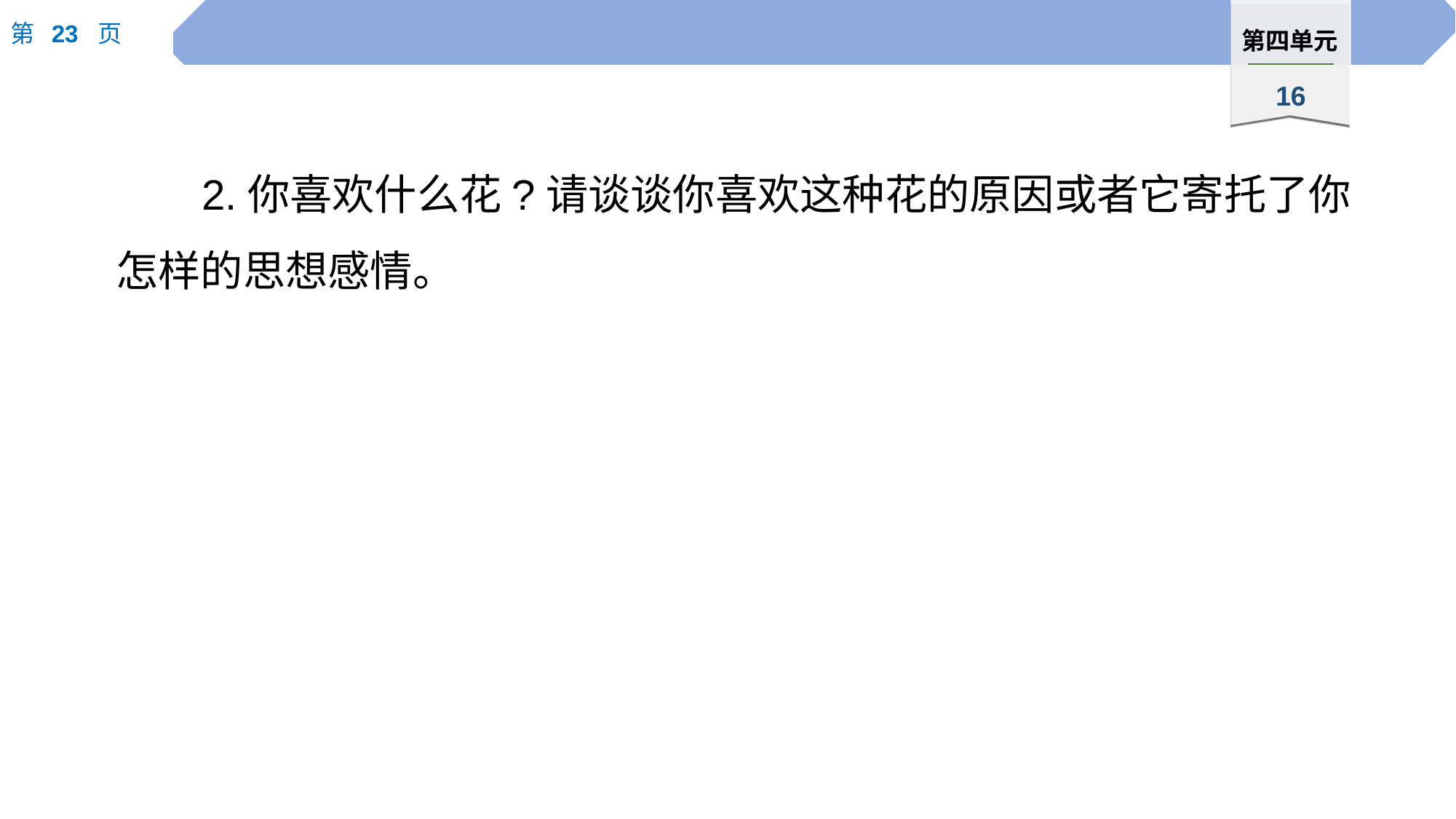

2.你喜欢什么花?请谈谈你喜欢这种花的原因或者它寄托了你怎样的思想感情。